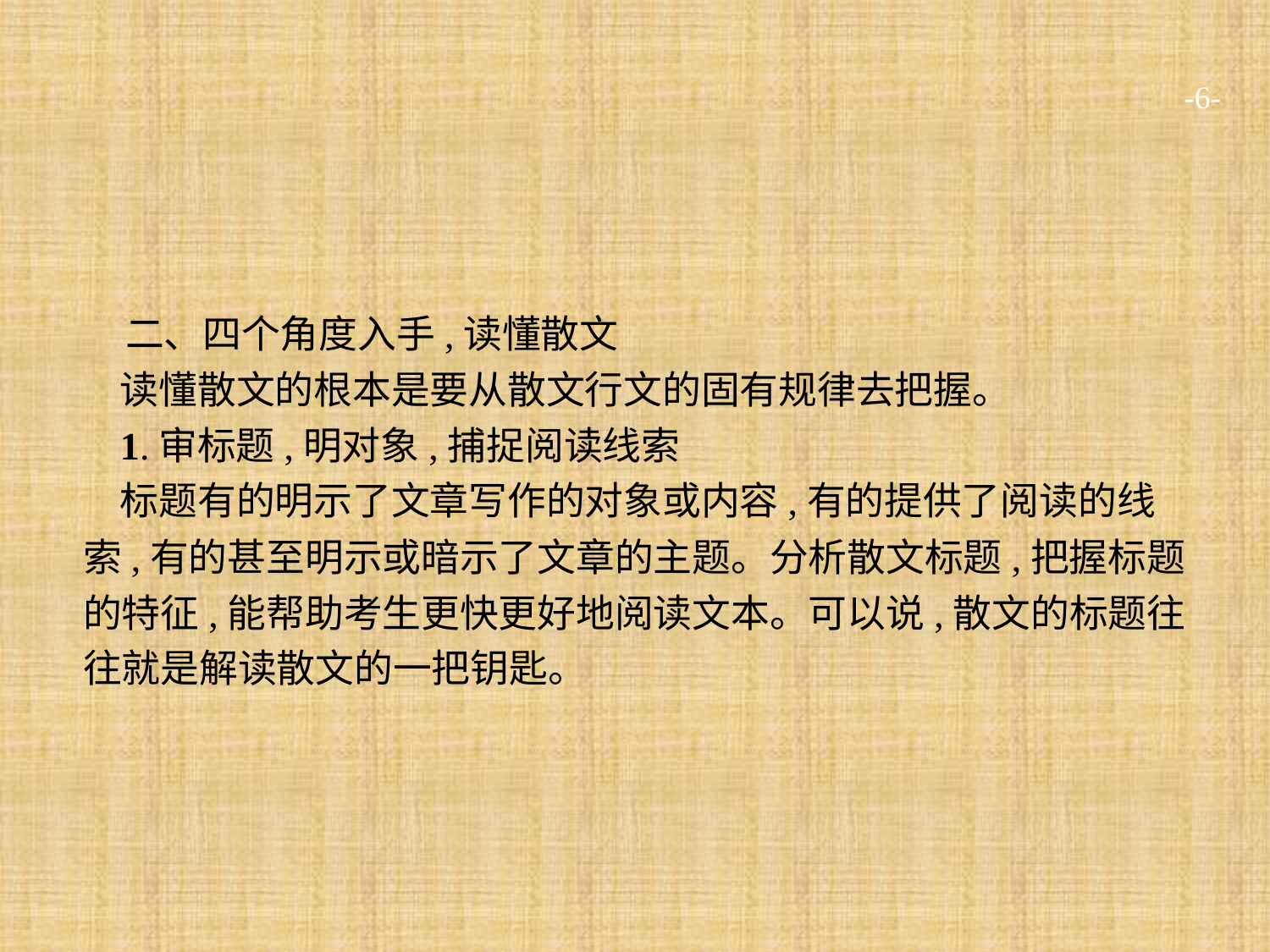

-6-
二、四个角度入手,读懂散文
读懂散文的根本是要从散文行文的固有规律去把握。
1.审标题,明对象,捕捉阅读线索
标题有的明示了文章写作的对象或内容,有的提供了阅读的线索,有的甚至明示或暗示了文章的主题。分析散文标题,把握标题的特征,能帮助考生更快更好地阅读文本。可以说,散文的标题往往就是解读散文的一把钥匙。